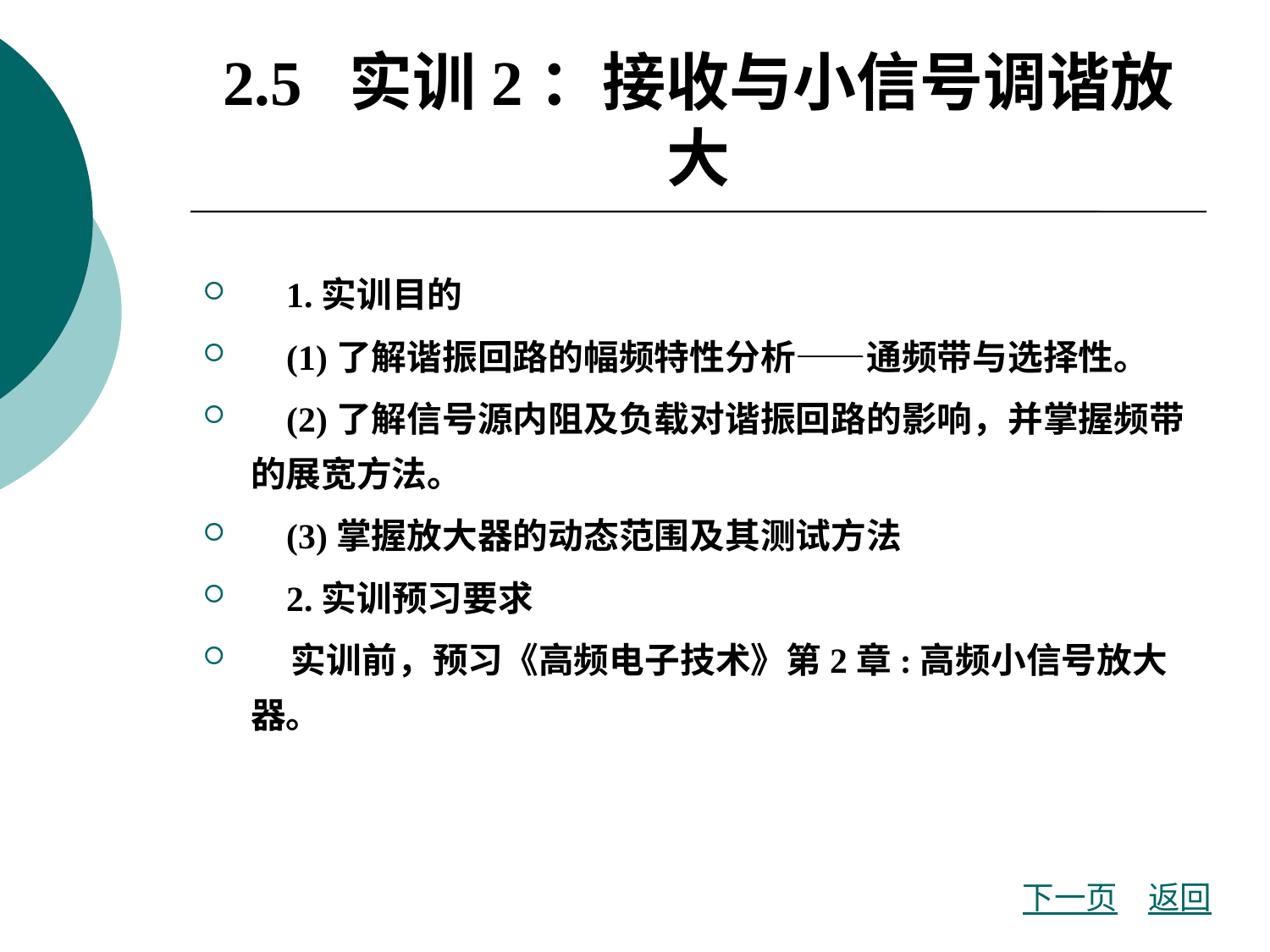

# 2.5  实训2：接收与小信号调谐放大
    1.实训目的
    (1)了解谐振回路的幅频特性分析——通频带与选择性。
    (2)了解信号源内阻及负载对谐振回路的影响，并掌握频带的展宽方法。
    (3)掌握放大器的动态范围及其测试方法
    2.实训预习要求
    实训前，预习《高频电子技术》第2章:高频小信号放大器。
下一页
返回